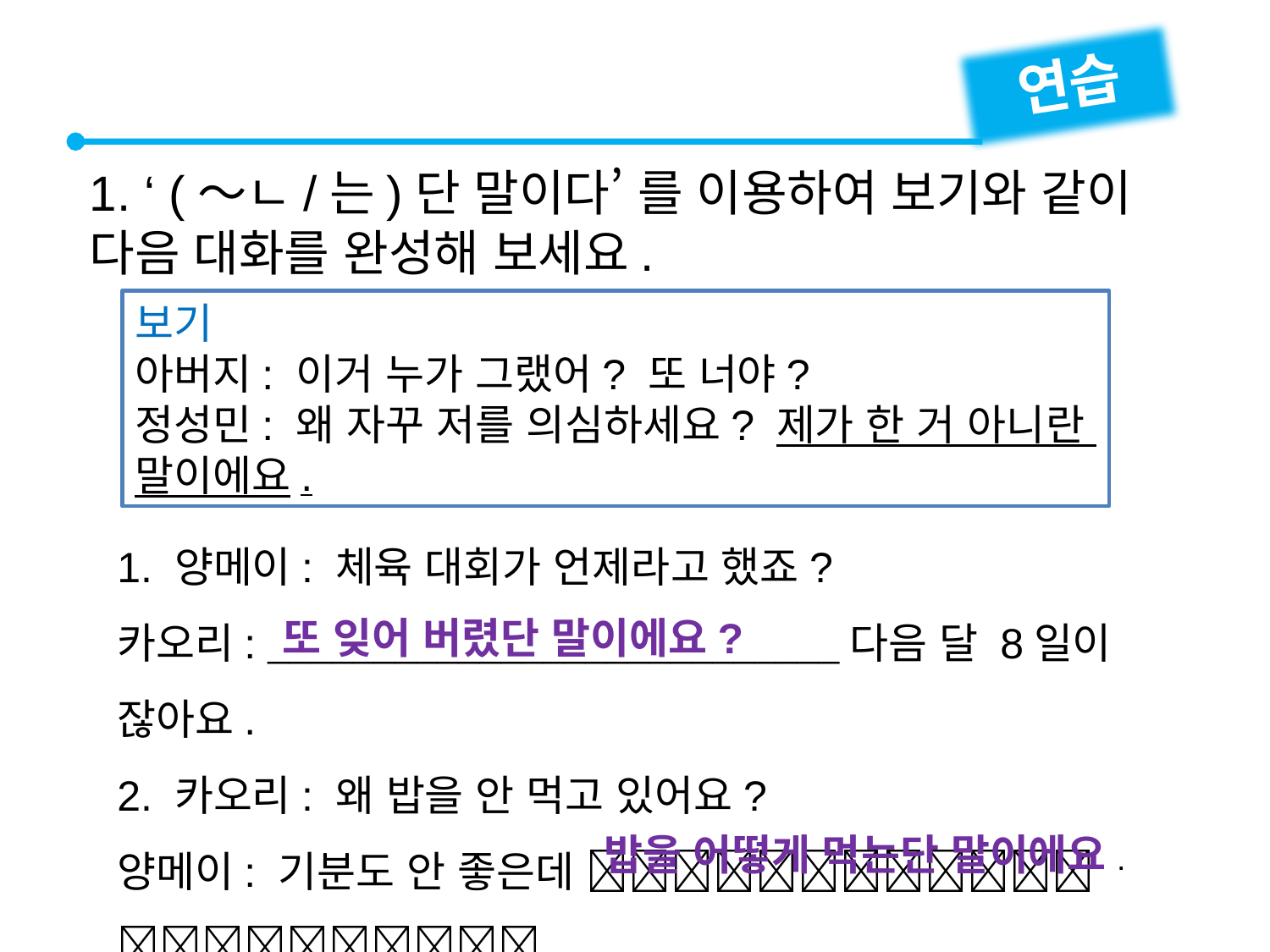

연습
1. ‘ (～ㄴ/는)단 말이다’ 를 이용하여 보기와 같이 다음 대화를 완성해 보세요.
보기
아버지: 이거 누가 그랬어? 또 너야?
정성민: 왜 자꾸 저를 의심하세요? 제가 한 거 아니란
말이에요.
1. 양메이: 체육 대회가 언제라고 했죠?
카오리: ___________________________다음 달 8일이 잖아요.
2. 카오리: 왜 밥을 안 먹고 있어요?
양메이: 기분도 안 좋은데 ______________________
또 잊어 버렸단 말이에요?
밥을 어떻게 먹는단 말이에요.